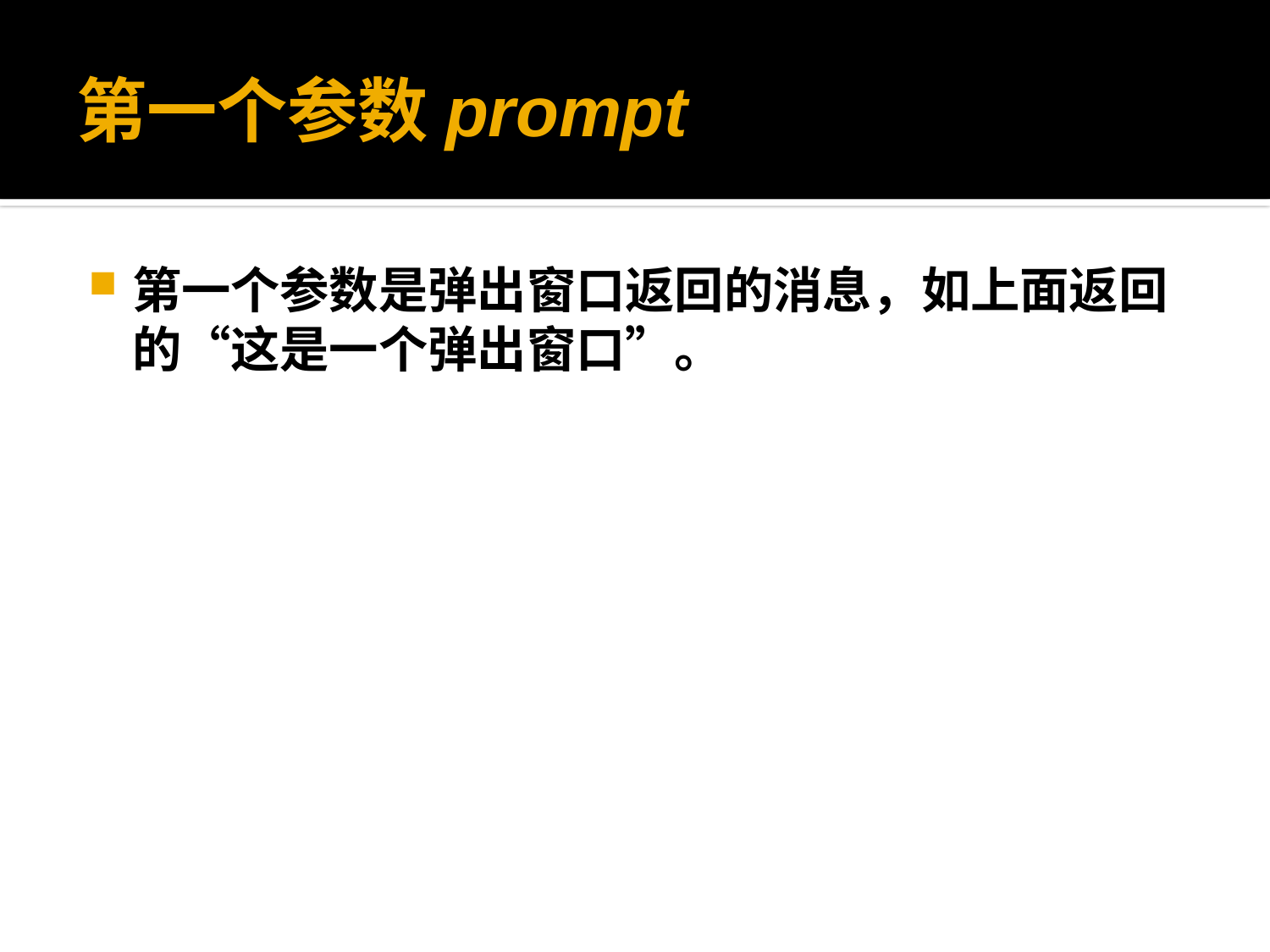

# 第一个参数prompt
第一个参数是弹出窗口返回的消息，如上面返回的“这是一个弹出窗口”。